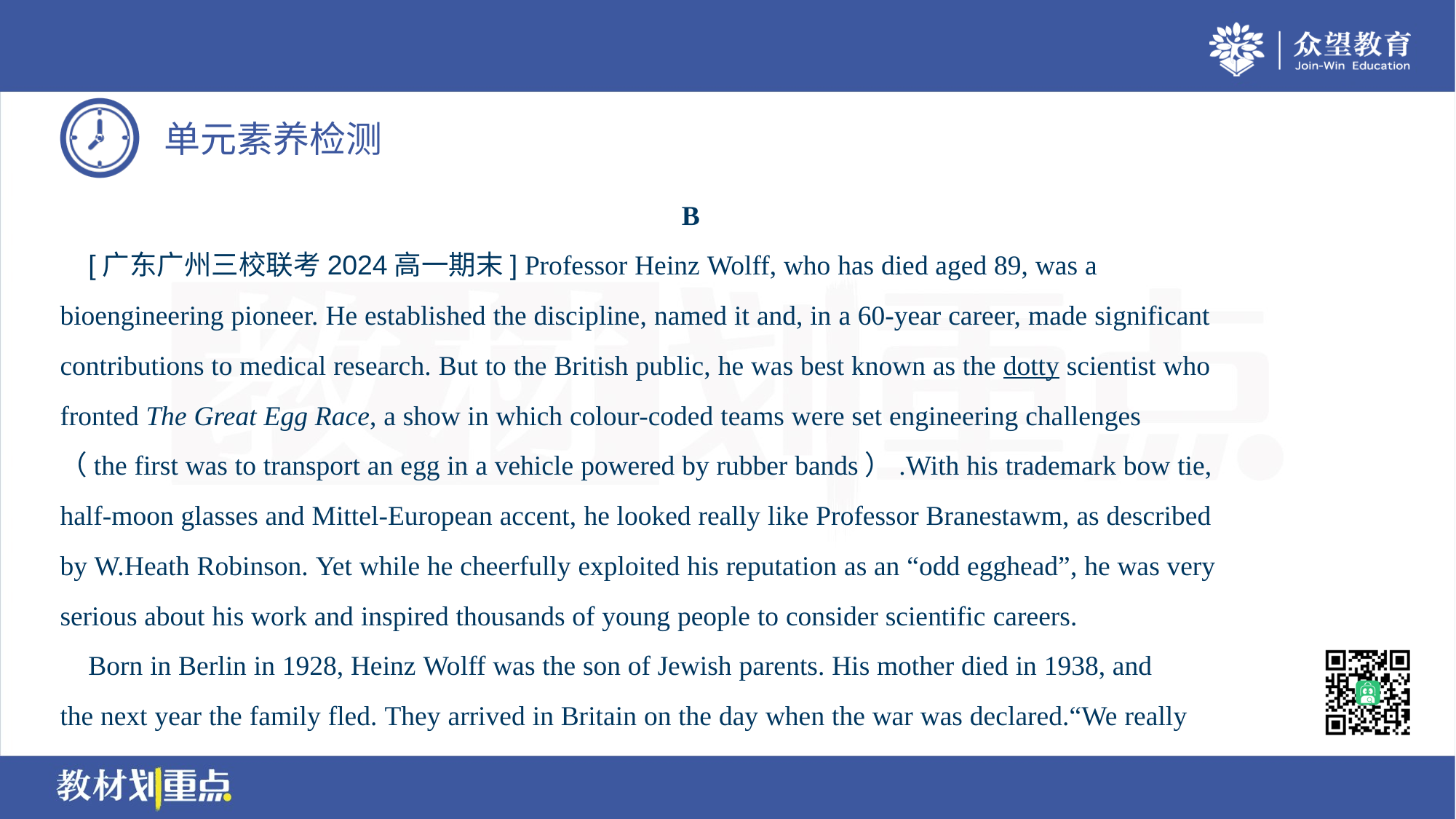

B
    [广东广州三校联考2024高一期末] Professor Heinz Wolff, who has died aged 89, was a
bioengineering pioneer. He established the discipline, named it and, in a 60-year career, made significant
contributions to medical research. But to the British public, he was best known as the dotty scientist who
fronted The Great Egg Race, a show in which colour-coded teams were set engineering challenges
（the first was to transport an egg in a vehicle powered by rubber bands）.With his trademark bow tie,
half-moon glasses and Mittel-European accent, he looked really like Professor Branestawm, as described
by W.Heath Robinson. Yet while he cheerfully exploited his reputation as an “odd egghead”, he was very
serious about his work and inspired thousands of young people to consider scientific careers.
    Born in Berlin in 1928, Heinz Wolff was the son of Jewish parents. His mother died in 1938, and
the next year the family fled. They arrived in Britain on the day when the war was declared.“We really